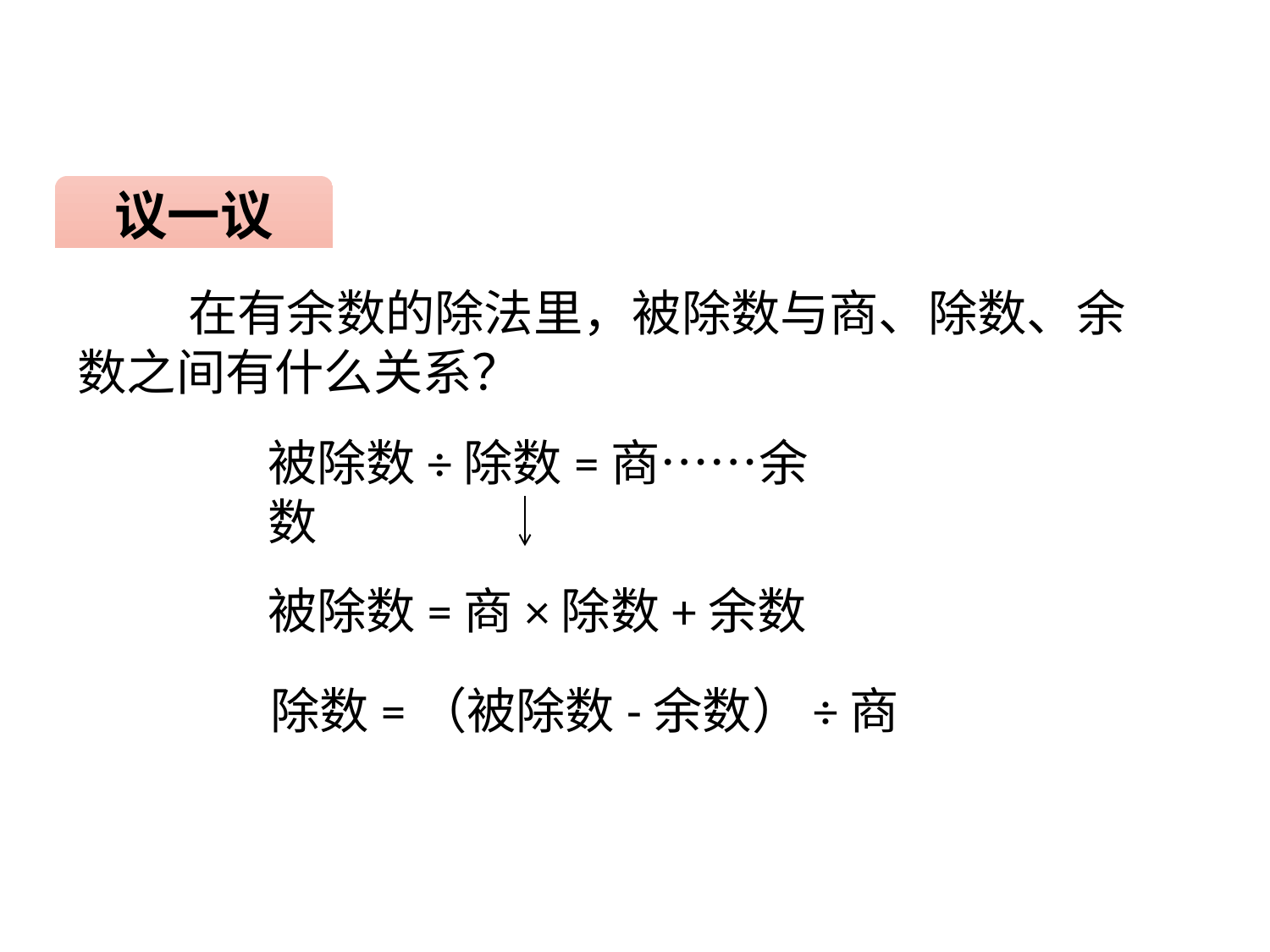

议一议
         在有余数的除法里，被除数与商、除数、余数之间有什么关系？
被除数÷除数=商……余数
被除数=商×除数+余数
除数=（被除数-余数）÷商